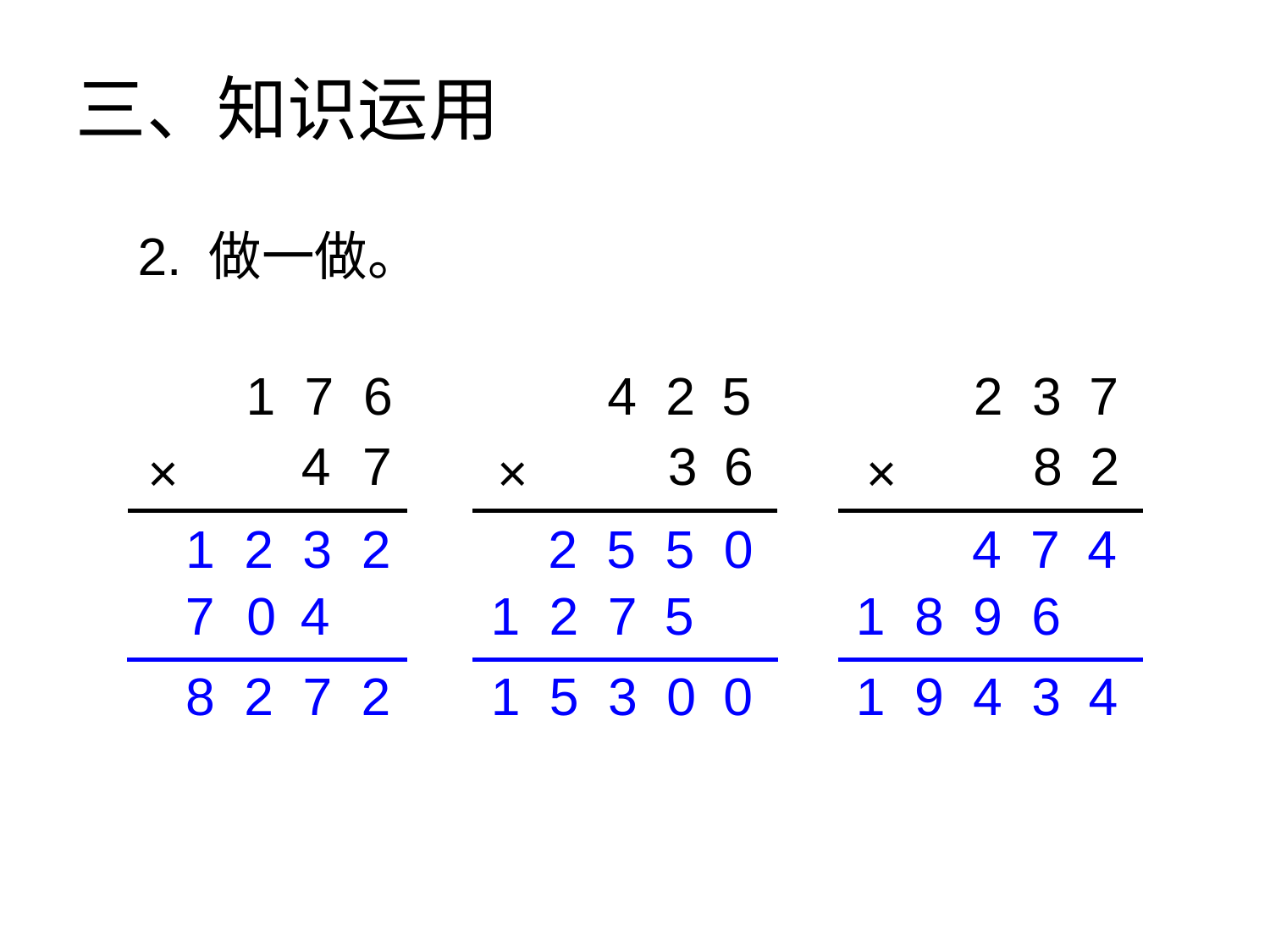

三、知识运用
2. 做一做。
1  7  6
4  2  5
2  3  7
4   7
3  6
8  2
×
×
×
1  2  3  2
7   0  4
8  2  7  2
2  5  5  0
1  2  7  5
1  5  3  0  0
4  7  4
1  8  9  6
1  9  4  3  4